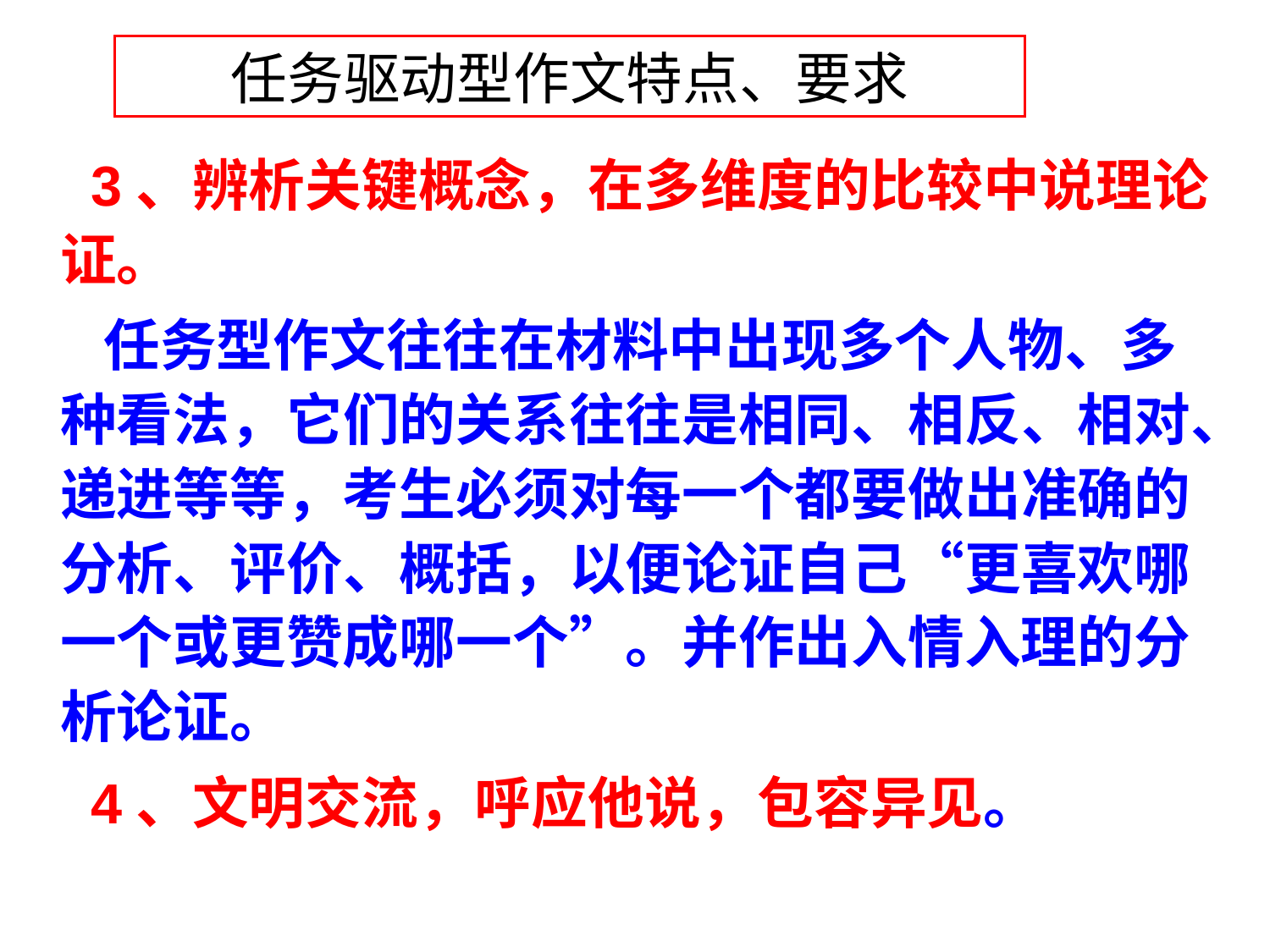

任务驱动型作文特点、要求
     3、辨析关键概念，在多维度的比较中说理论证。
      任务型作文往往在材料中出现多个人物、多种看法，它们的关系往往是相同、相反、相对、递进等等，考生必须对每一个都要做出准确的分析、评价、概括，以便论证自己“更喜欢哪一个或更赞成哪一个”。并作出入情入理的分析论证。
     4、文明交流，呼应他说，包容异见。